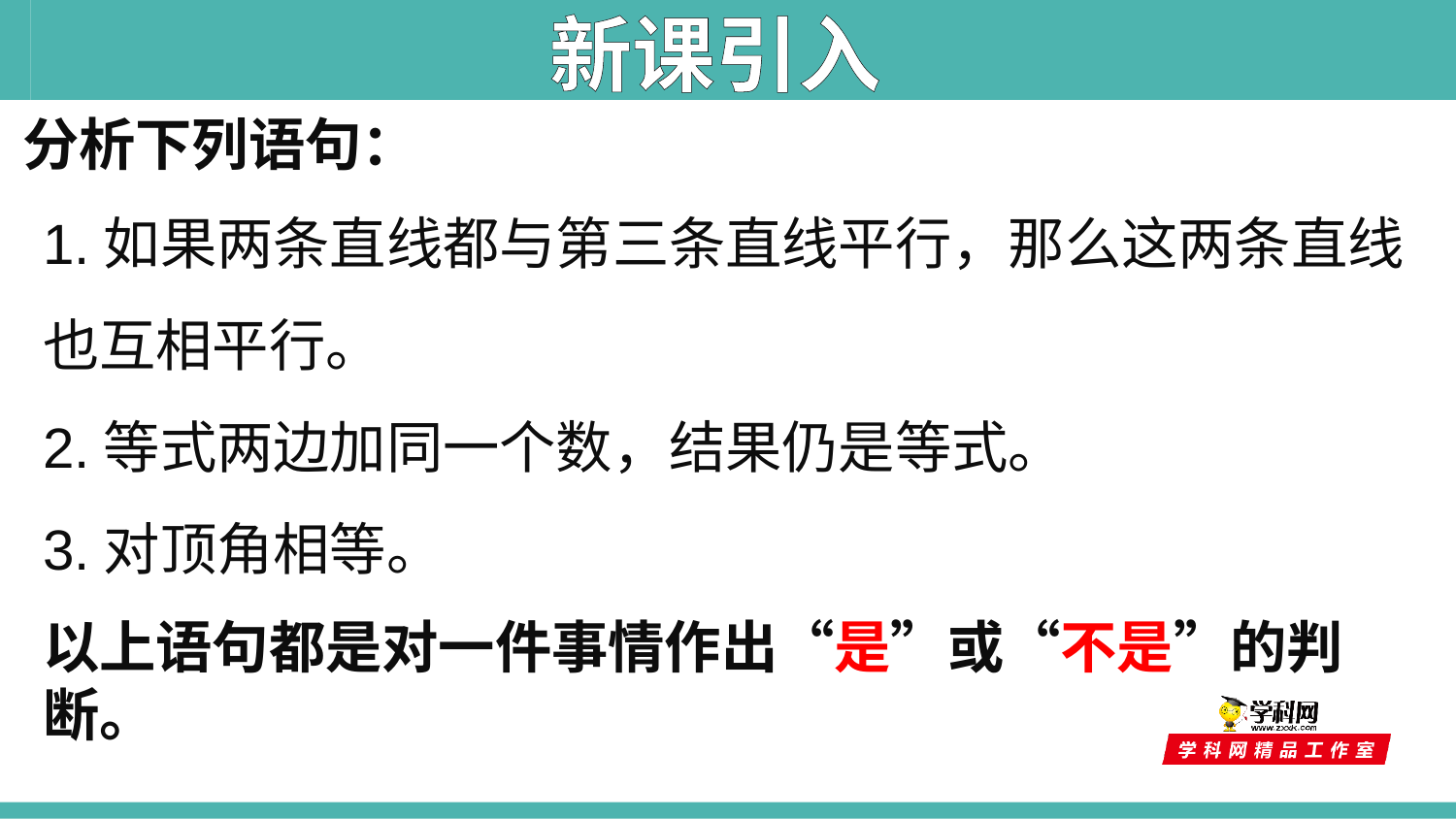

新课引入
分析下列语句：
1.如果两条直线都与第三条直线平行，那么这两条直线也互相平行。
2.等式两边加同一个数，结果仍是等式。
3.对顶角相等。
以上语句都是对一件事情作出“是”或“不是”的判断。